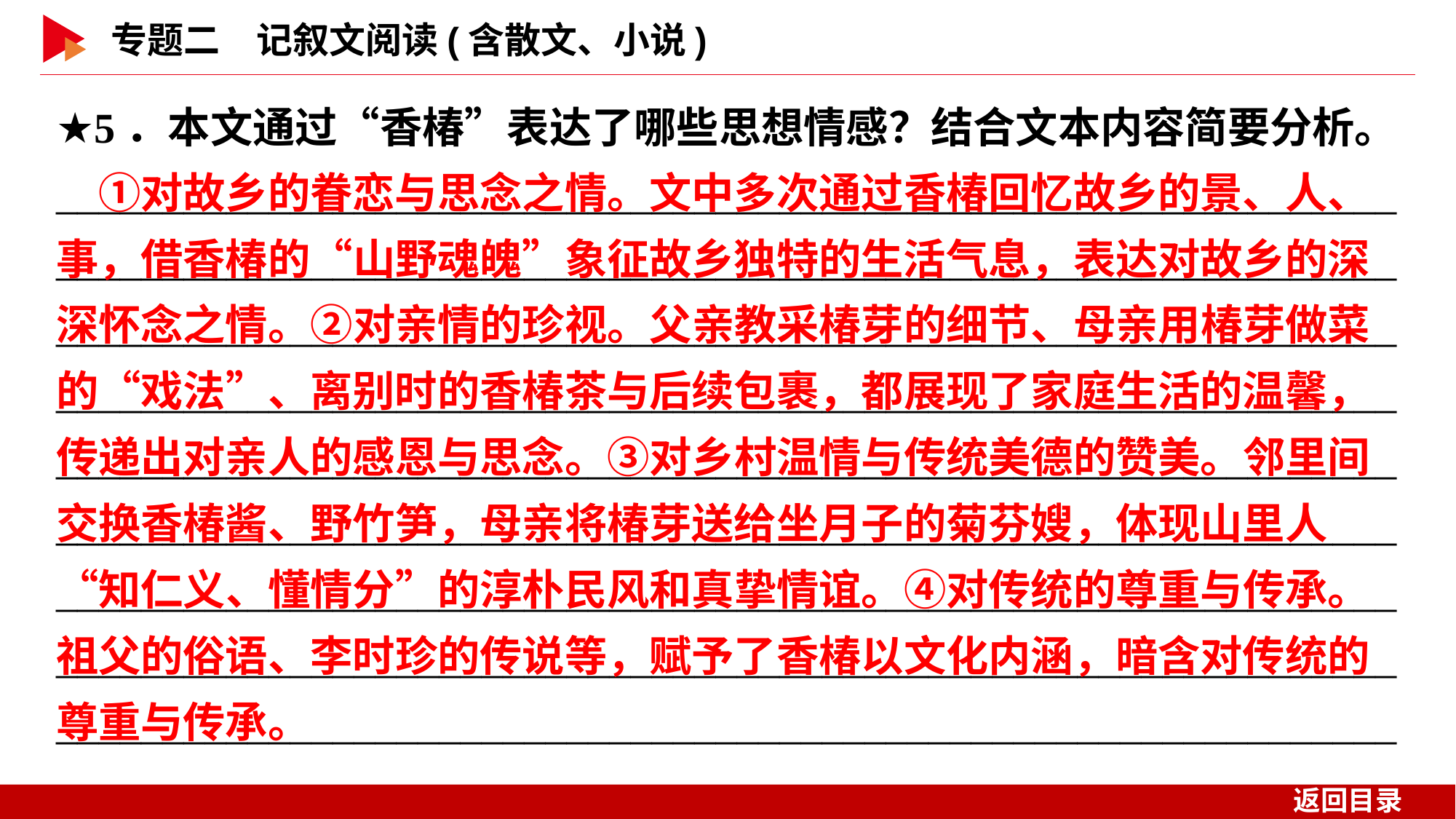

★5．本文通过“香椿”表达了哪些思想情感？结合文本内容简要分析。_______________________________________________________________________________________________________________________________________________________________________________________________________________________________________________________________________________________________________________________________________________________________________________________________________________________________________________________________________________________________________________________________________________________________________________________
　①对故乡的眷恋与思念之情。文中多次通过香椿回忆故乡的景、人、事，借香椿的“山野魂魄”象征故乡独特的生活气息，表达对故乡的深深怀念之情。②对亲情的珍视。父亲教采椿芽的细节、母亲用椿芽做菜的“戏法”、离别时的香椿茶与后续包裹，都展现了家庭生活的温馨，传递出对亲人的感恩与思念。③对乡村温情与传统美德的赞美。邻里间交换香椿酱、野竹笋，母亲将椿芽送给坐月子的菊芬嫂，体现山里人“知仁义、懂情分”的淳朴民风和真挚情谊。④对传统的尊重与传承。祖父的俗语、李时珍的传说等，赋予了香椿以文化内涵，暗含对传统的尊重与传承。